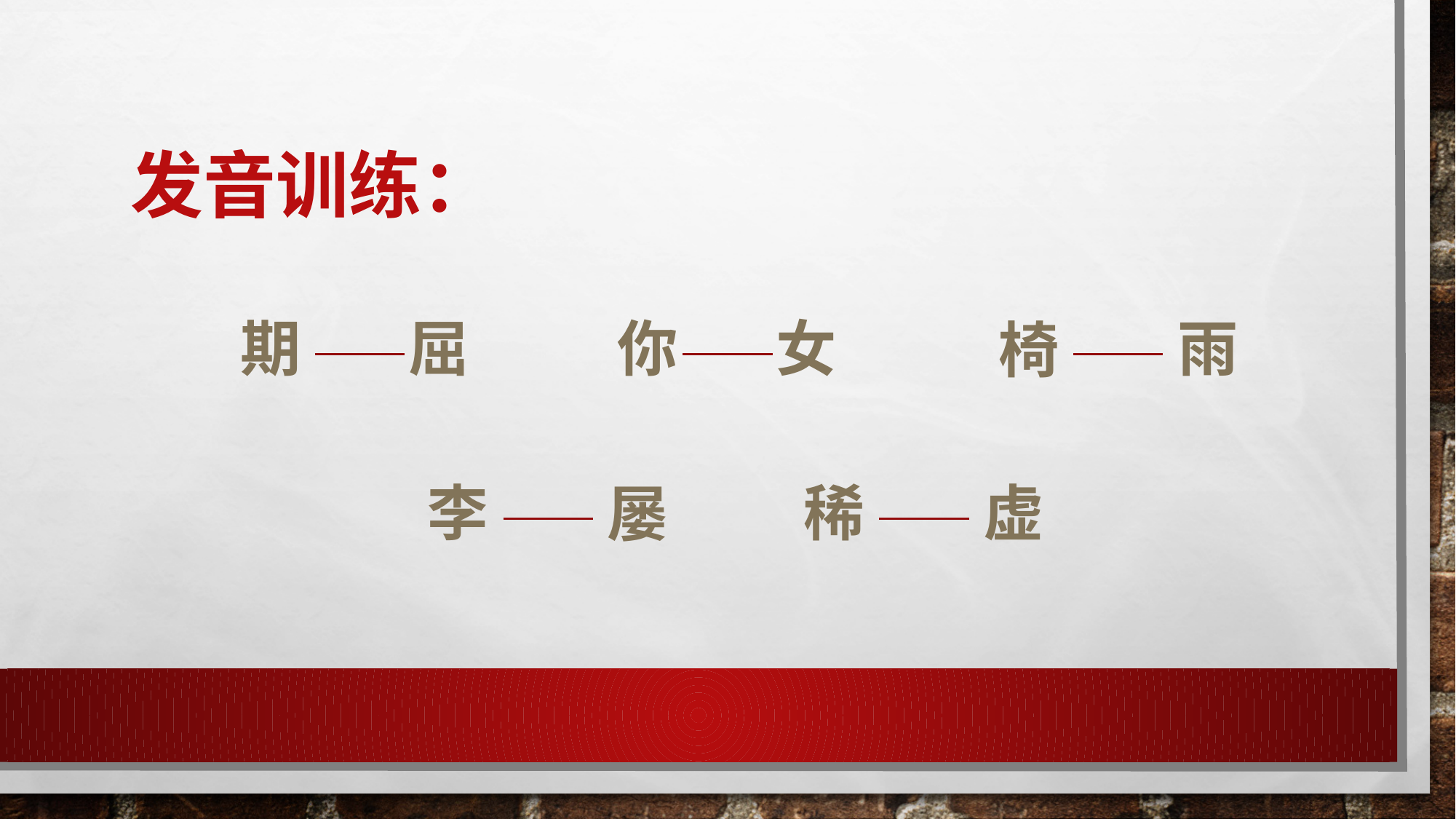

# 发音训练：
雨
期
屈
你
女
椅
虚
稀
李
屡